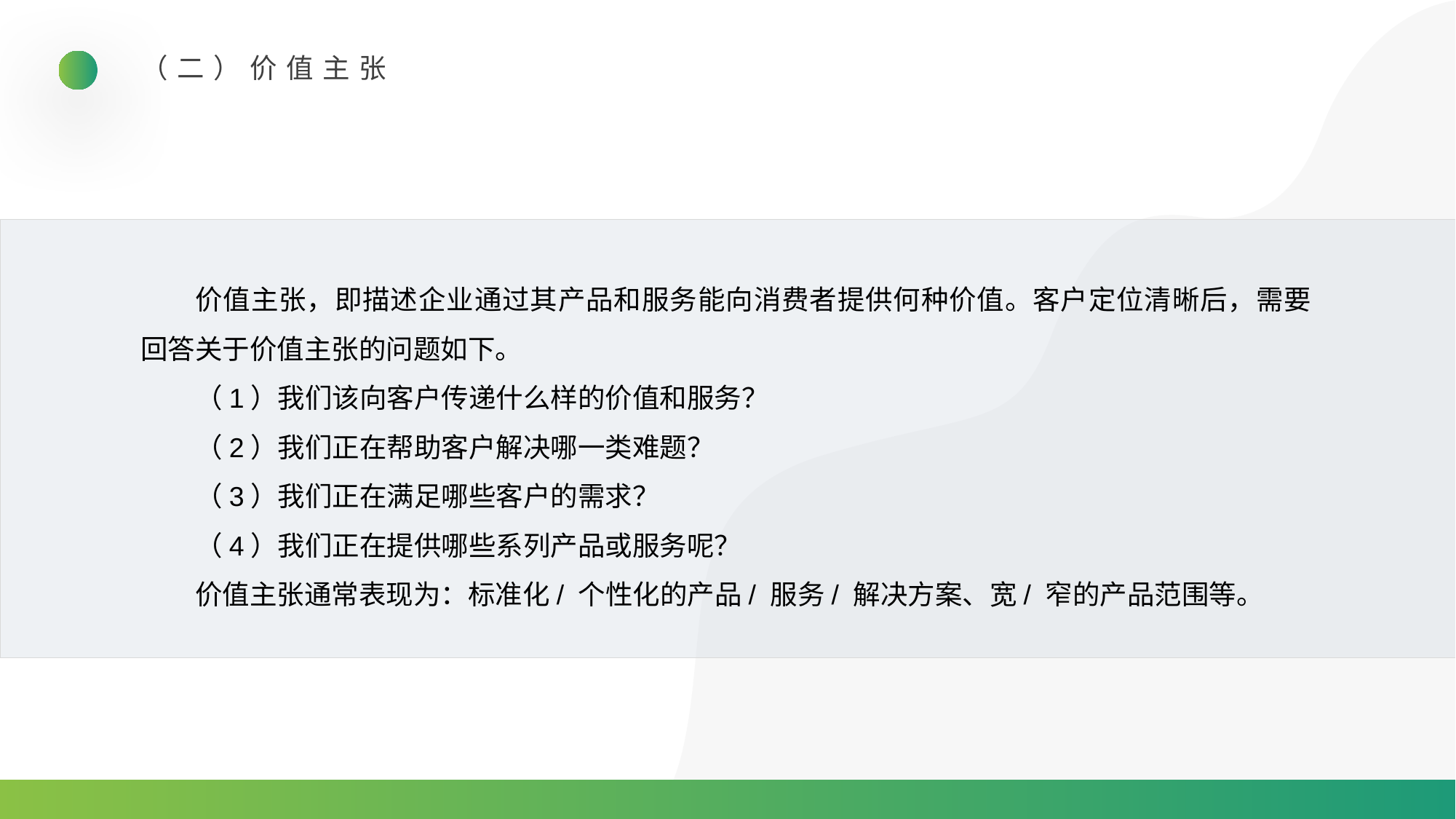

（二）价值主张

价值主张，即描述企业通过其产品和服务能向消费者提供何种价值。客户定位清晰后，需要回答关于价值主张的问题如下。
（1）我们该向客户传递什么样的价值和服务？
（2）我们正在帮助客户解决哪一类难题？
（3）我们正在满足哪些客户的需求？
（4）我们正在提供哪些系列产品或服务呢？
价值主张通常表现为：标准化/ 个性化的产品/ 服务/ 解决方案、宽/ 窄的产品范围等。